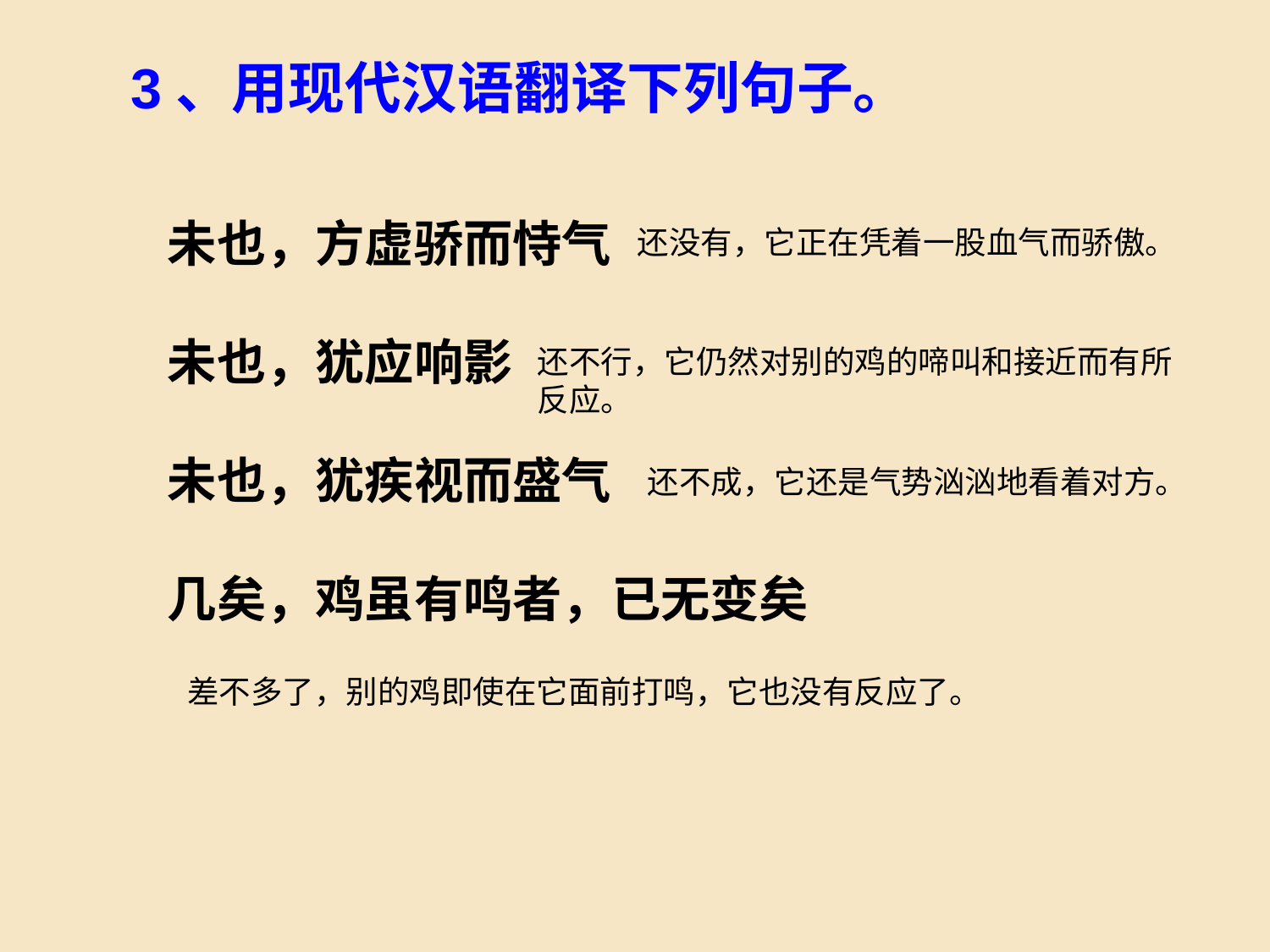

3、用现代汉语翻译下列句子。
未也，方虚骄而恃气

未也，犹应响影

未也，犹疾视而盛气

几矣，鸡虽有鸣者，已无变矣
还没有，它正在凭着一股血气而骄傲。
还不行，它仍然对别的鸡的啼叫和接近而有所反应。
还不成，它还是气势汹汹地看着对方。
差不多了，别的鸡即使在它面前打鸣，它也没有反应了。